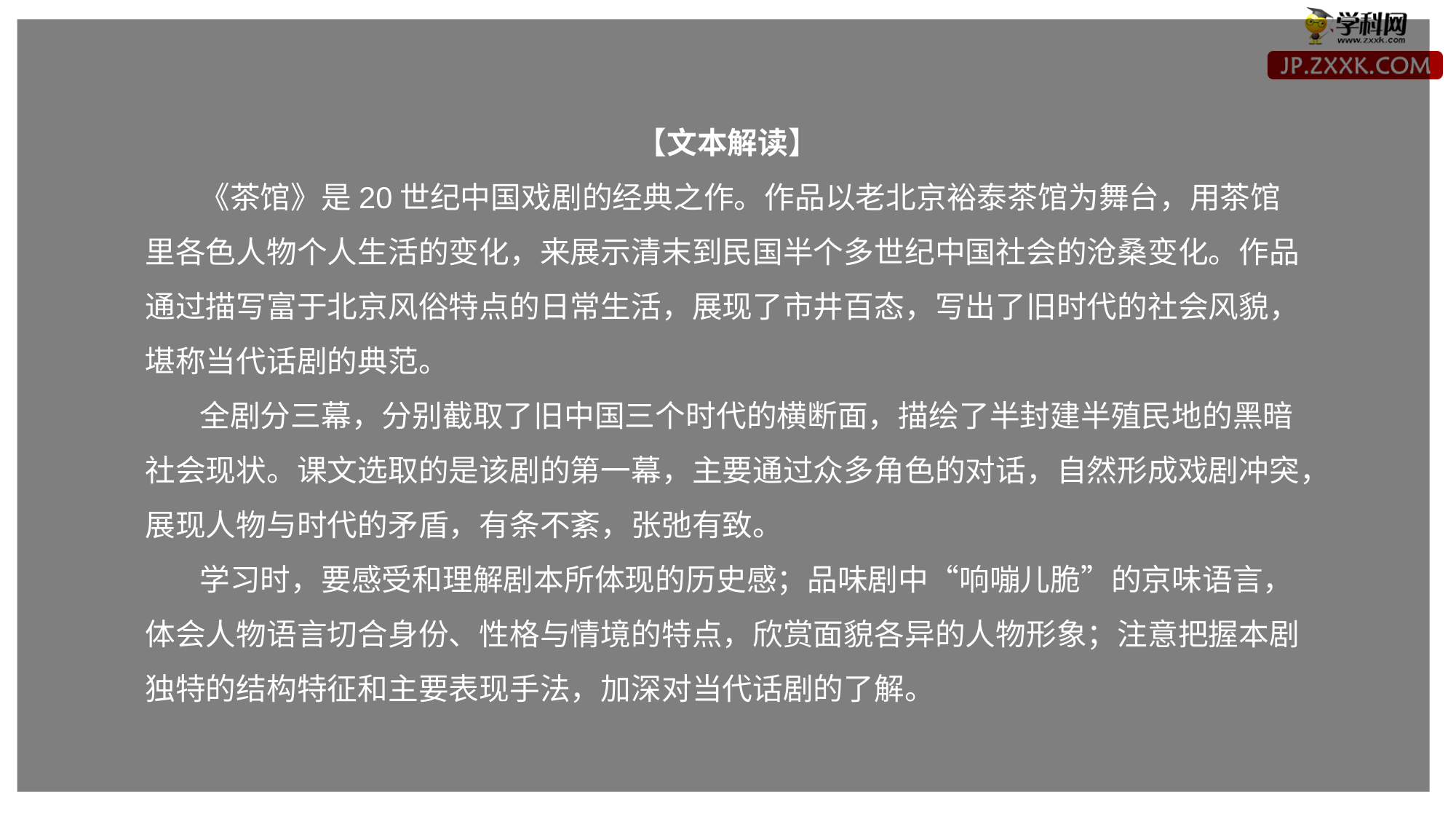

【文本解读】
《茶馆》是20世纪中国戏剧的经典之作。作品以老北京裕泰茶馆为舞台，用茶馆里各色人物个人生活的变化，来展示清末到民国半个多世纪中国社会的沧桑变化。作品通过描写富于北京风俗特点的日常生活，展现了市井百态，写出了旧时代的社会风貌，堪称当代话剧的典范。
全剧分三幕，分别截取了旧中国三个时代的横断面，描绘了半封建半殖民地的黑暗社会现状。课文选取的是该剧的第一幕，主要通过众多角色的对话，自然形成戏剧冲突，展现人物与时代的矛盾，有条不紊，张弛有致。
学习时，要感受和理解剧本所体现的历史感；品味剧中“响嘣儿脆”的京味语言，体会人物语言切合身份、性格与情境的特点，欣赏面貌各异的人物形象；注意把握本剧独特的结构特征和主要表现手法，加深对当代话剧的了解。